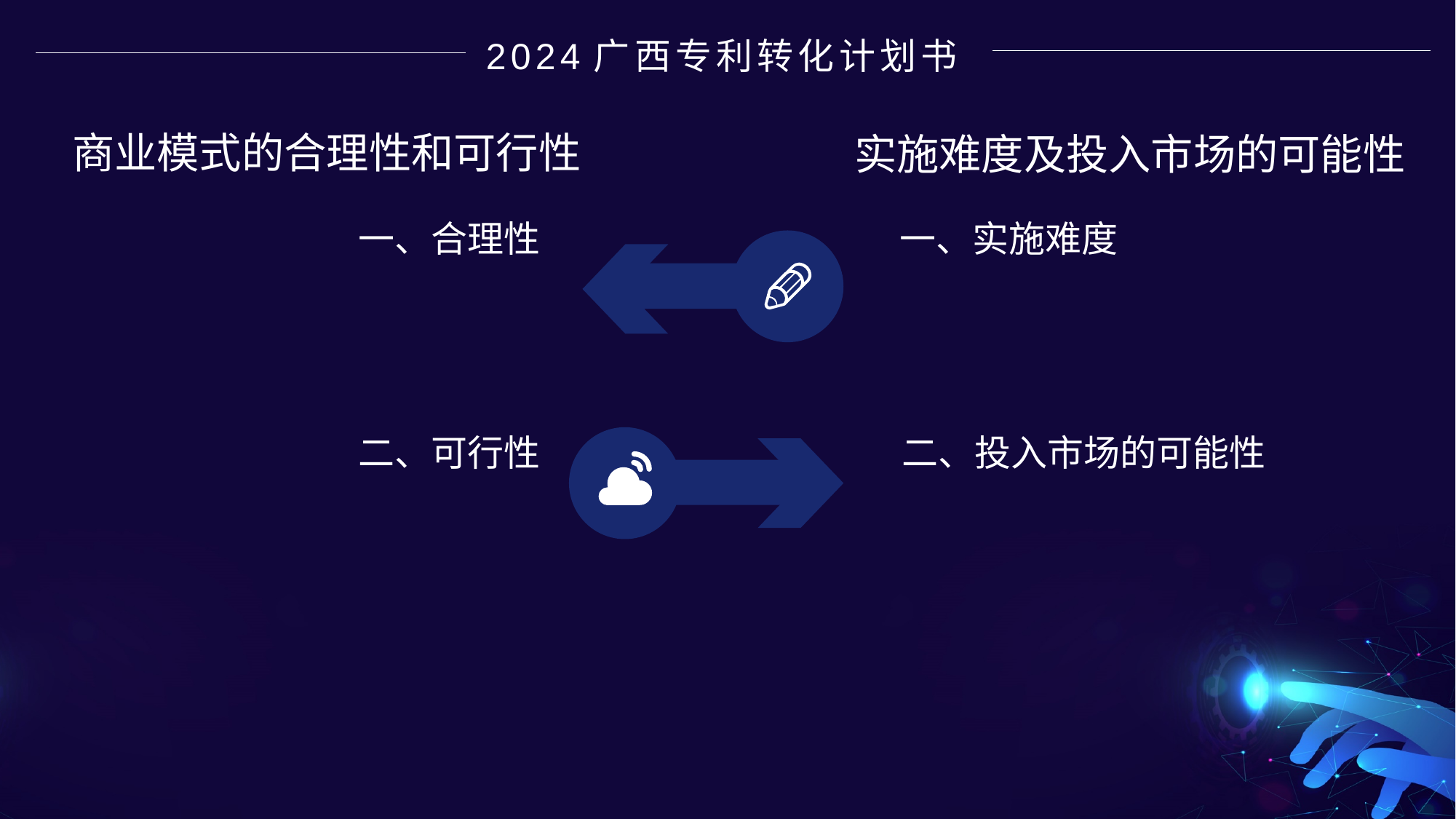

2024广西专利转化计划书
商业模式的合理性和可行性
实施难度及投入市场的可能性
一、合理性
一、实施难度

二、可行性
二、投入市场的可能性